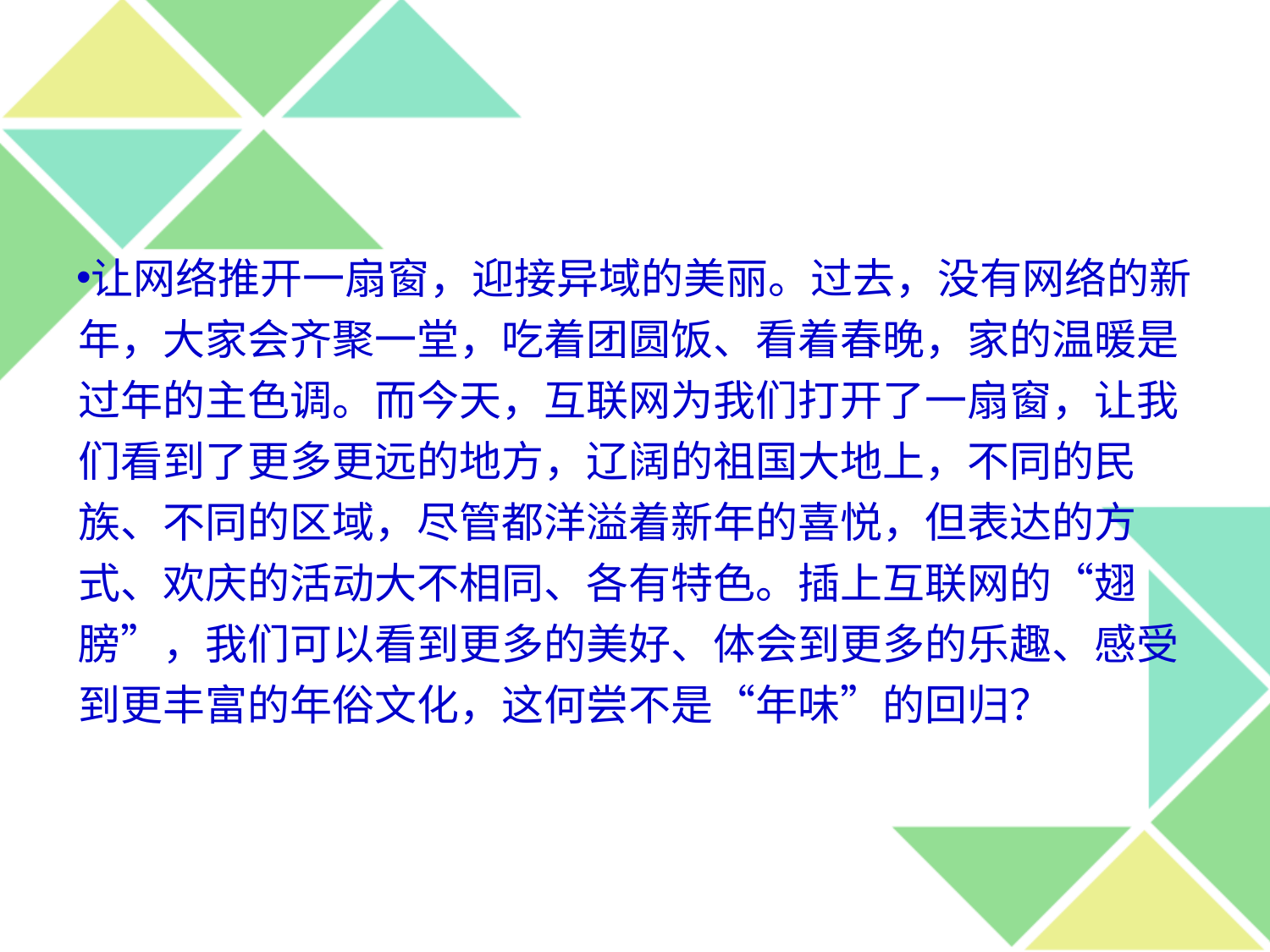

让网络推开一扇窗，迎接异域的美丽。过去，没有网络的新年，大家会齐聚一堂，吃着团圆饭、看着春晚，家的温暖是过年的主色调。而今天，互联网为我们打开了一扇窗，让我们看到了更多更远的地方，辽阔的祖国大地上，不同的民族、不同的区域，尽管都洋溢着新年的喜悦，但表达的方式、欢庆的活动大不相同、各有特色。插上互联网的“翅膀”，我们可以看到更多的美好、体会到更多的乐趣、感受到更丰富的年俗文化，这何尝不是“年味”的回归？